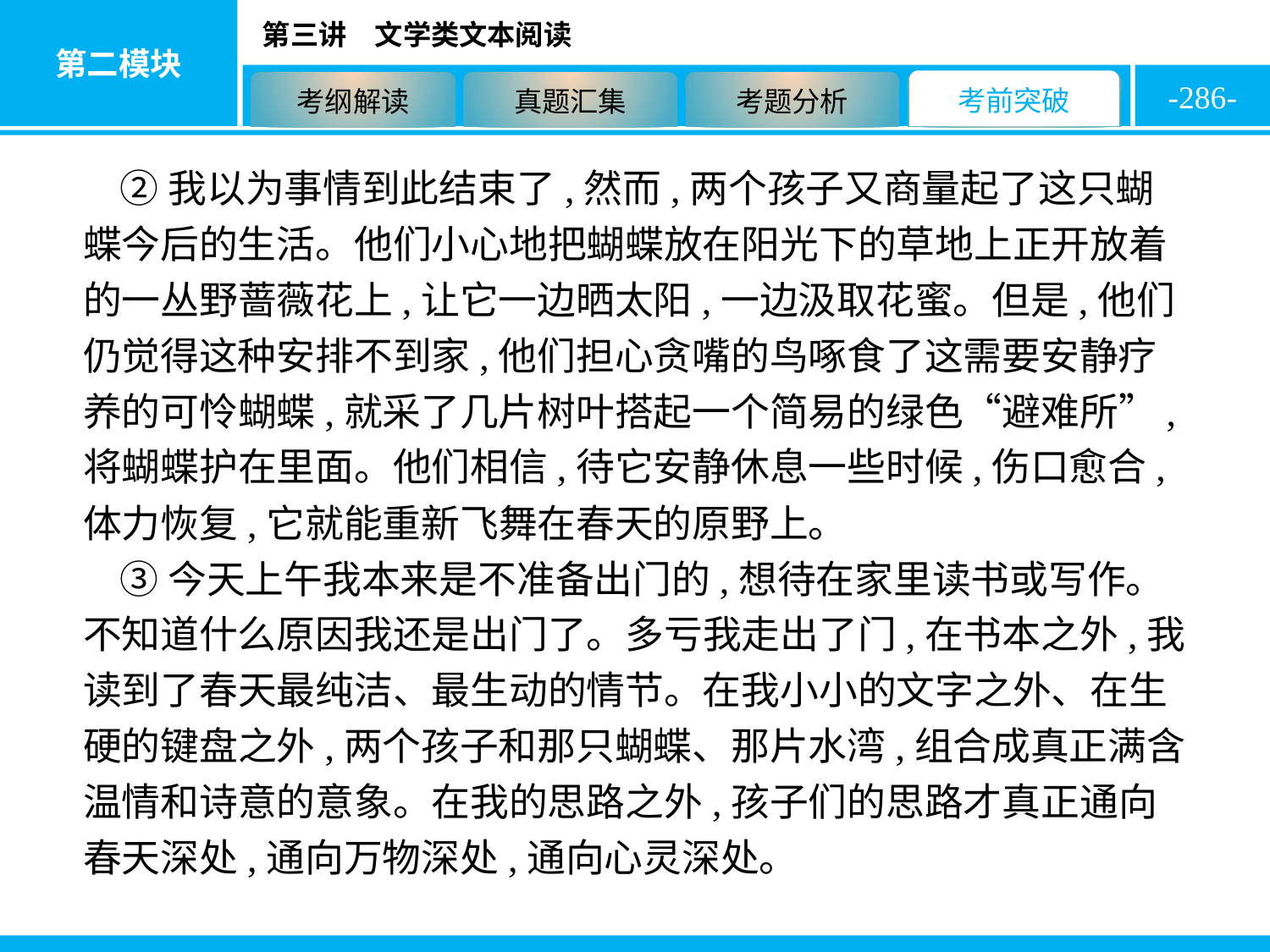

-286-
②我以为事情到此结束了,然而,两个孩子又商量起了这只蝴蝶今后的生活。他们小心地把蝴蝶放在阳光下的草地上正开放着的一丛野蔷薇花上,让它一边晒太阳,一边汲取花蜜。但是,他们仍觉得这种安排不到家,他们担心贪嘴的鸟啄食了这需要安静疗养的可怜蝴蝶,就采了几片树叶搭起一个简易的绿色“避难所”,将蝴蝶护在里面。他们相信,待它安静休息一些时候,伤口愈合,体力恢复,它就能重新飞舞在春天的原野上。
③今天上午我本来是不准备出门的,想待在家里读书或写作。不知道什么原因我还是出门了。多亏我走出了门,在书本之外,我读到了春天最纯洁、最生动的情节。在我小小的文字之外、在生硬的键盘之外,两个孩子和那只蝴蝶、那片水湾,组合成真正满含温情和诗意的意象。在我的思路之外,孩子们的思路才真正通向春天深处,通向万物深处,通向心灵深处。